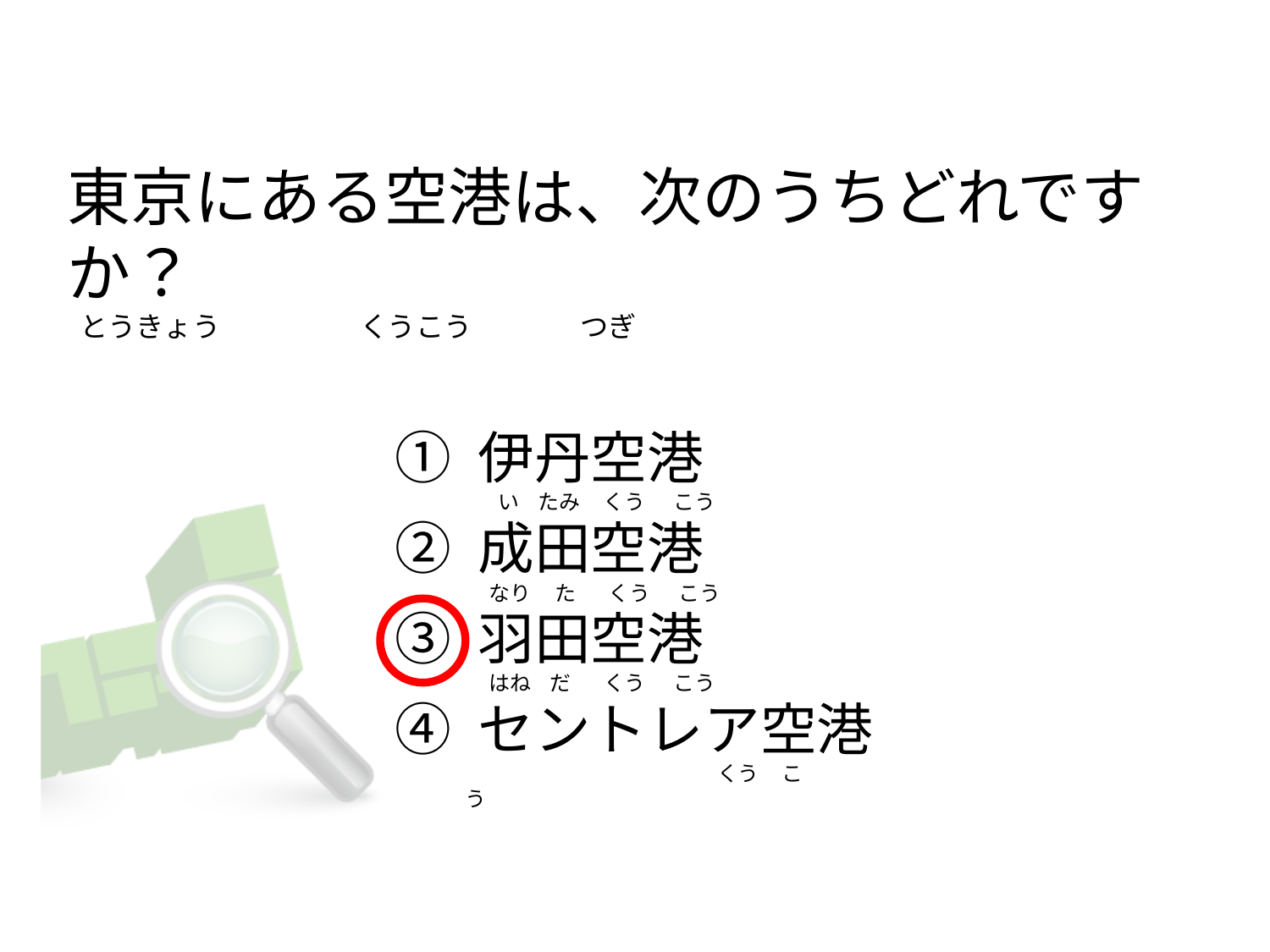

# 東京にある空港は、次のうちどれですか？   とうきょう                      くうこう                 つぎ
① 伊丹空港
② 成田空港
③ 羽田空港
④ セントレア空港
      い    たみ     くう      こう
    なり     た       くう      こう

    はね    だ       くう      こう
                                                     くう     こう